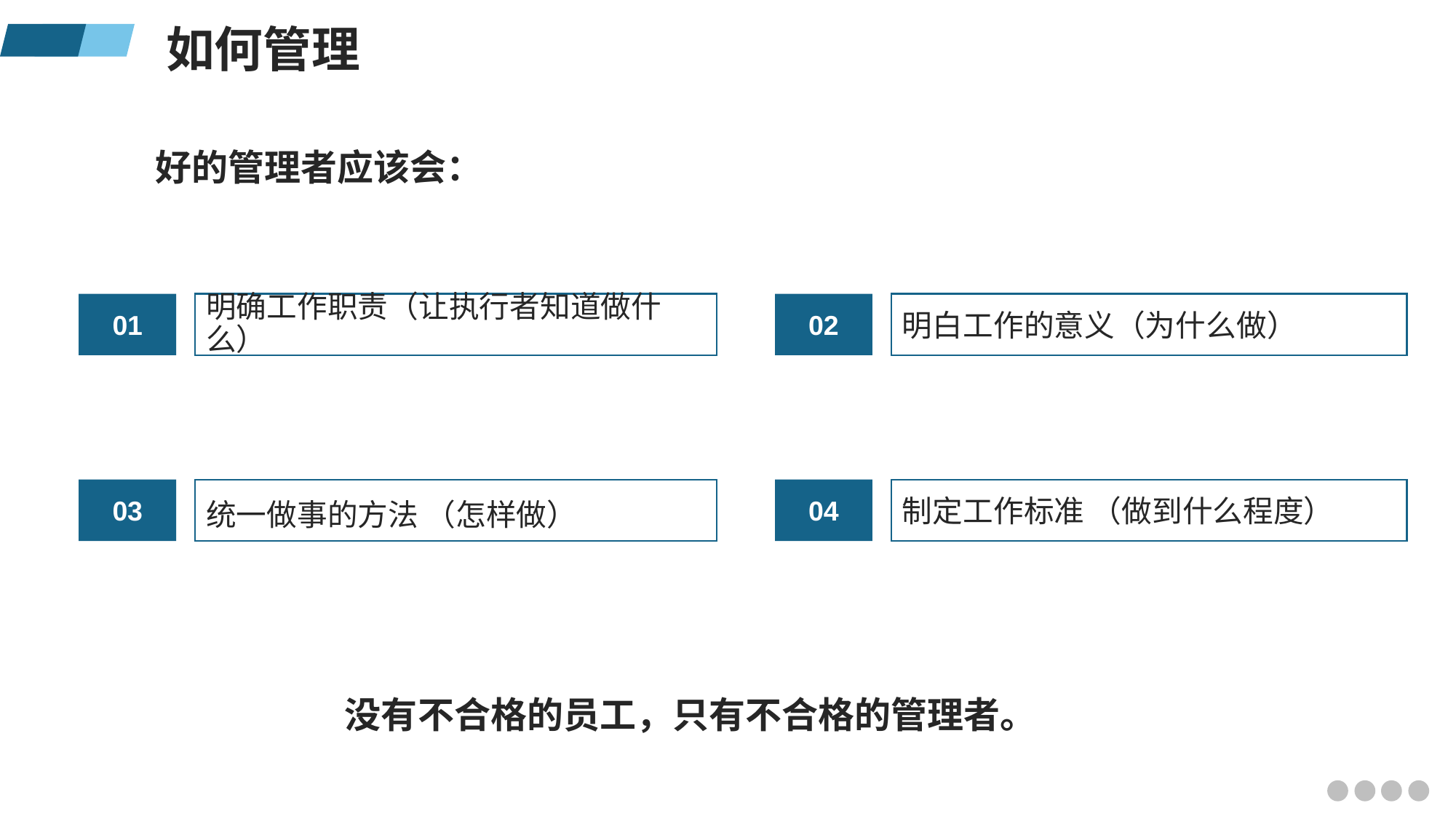

如何管理
好的管理者应该会：
01
明确工作职责（让执行者知道做什么）
02
明白工作的意义（为什么做）
03

统一做事的方法 （怎样做）

04
制定工作标准 （做到什么程度）
没有不合格的员工，只有不合格的管理者。